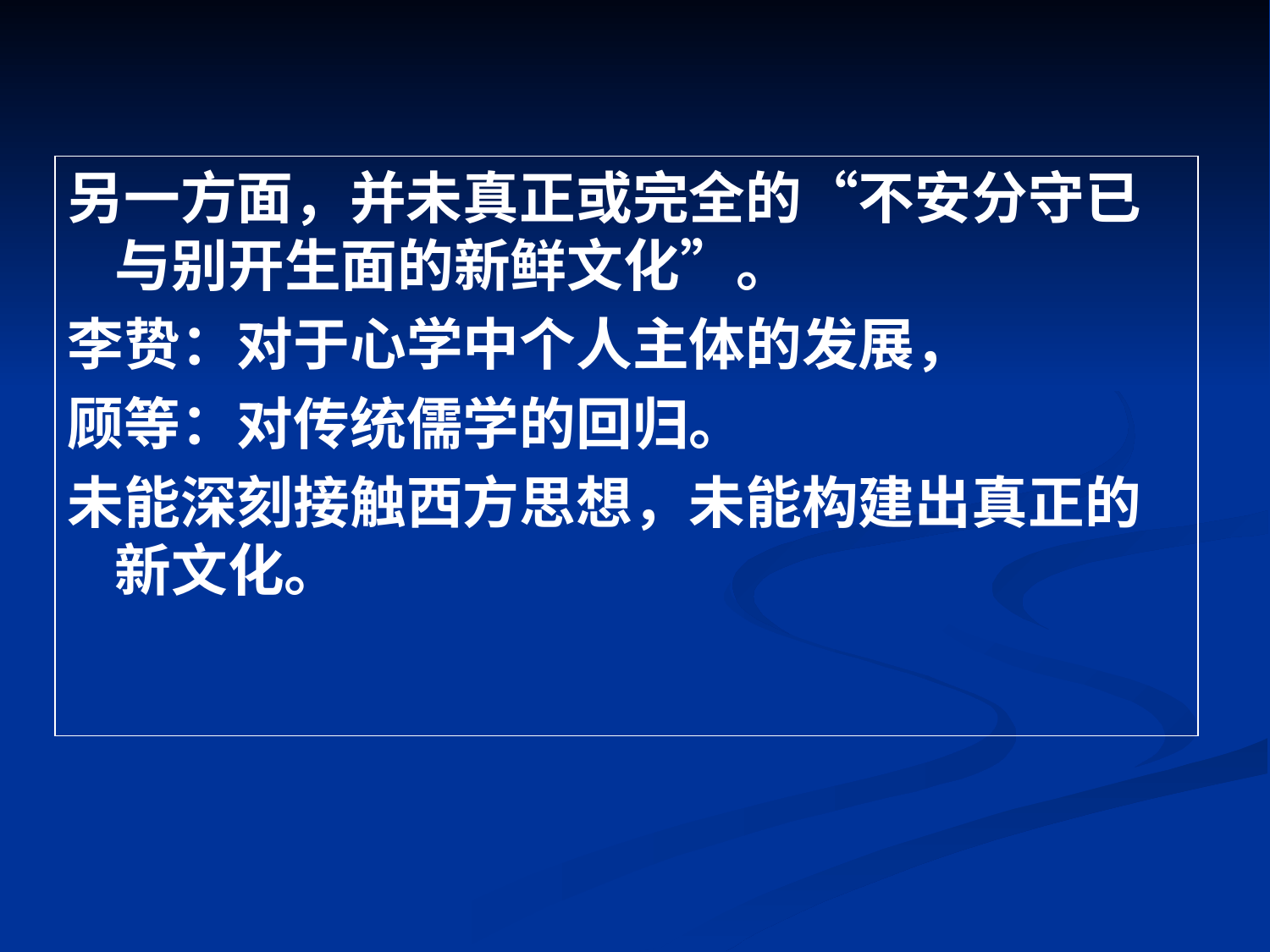

另一方面，并未真正或完全的“不安分守已与别开生面的新鲜文化”。
李贽：对于心学中个人主体的发展，
顾等：对传统儒学的回归。
未能深刻接触西方思想，未能构建出真正的新文化。